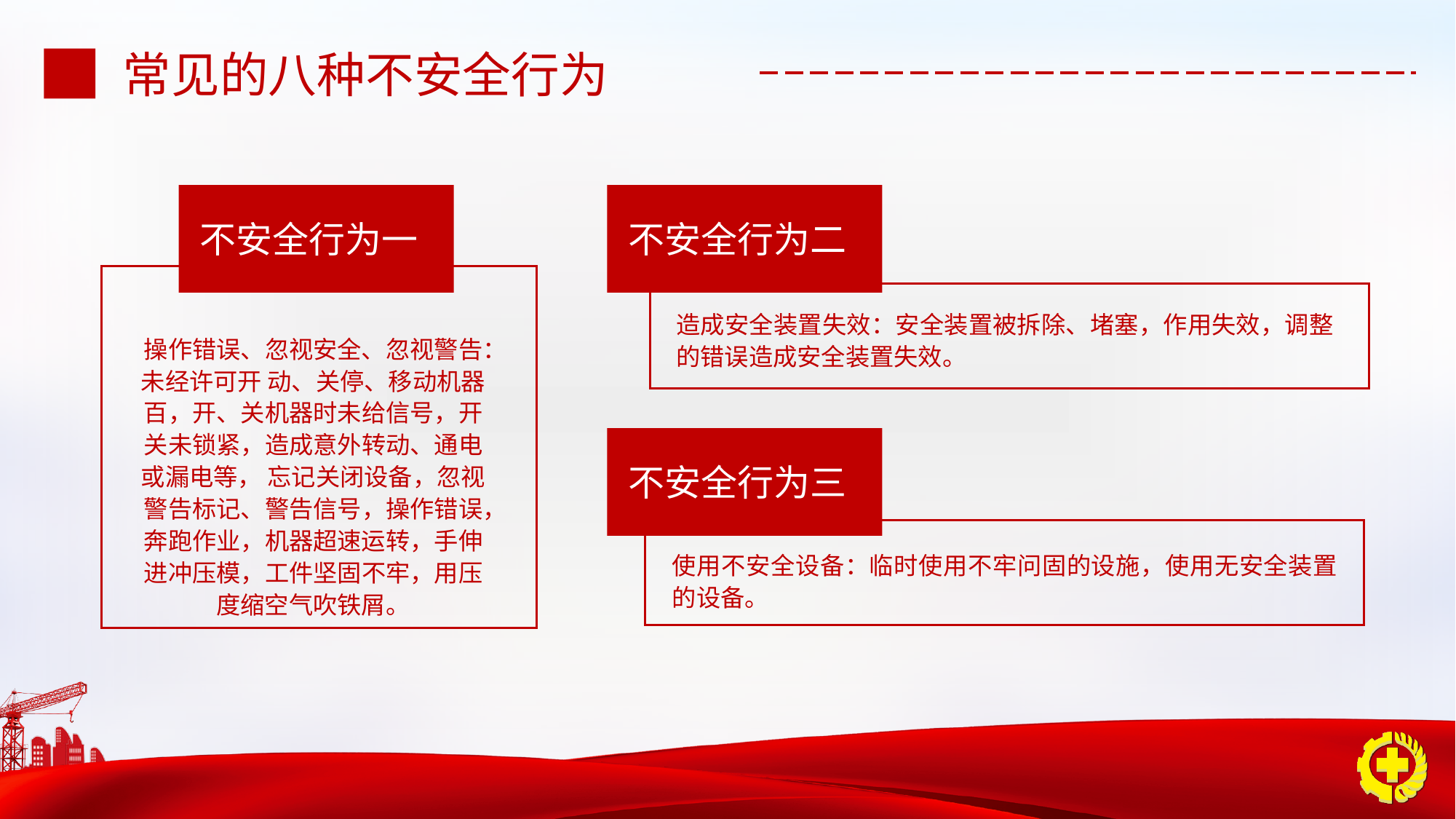

常见的八种不安全行为

不安全行为一

操作错误、忽视安全、忽视警告：未经许可开 动、关停、移动机器百，开、关机器时未给信号，开关未锁紧，造成意外转动、通电或漏电等， 忘记关闭设备，忽视警告标记、警告信号，操作错误，奔跑作业，机器超速运转，手伸进冲压模，工件坚固不牢，用压度缩空气吹铁屑。

不安全行为二

造成安全装置失效：安全装置被拆除、堵塞，作用失效，调整的错误造成安全装置失效。

不安全行为三

使用不安全设备：临时使用不牢问固的设施，使用无安全装置的设备。